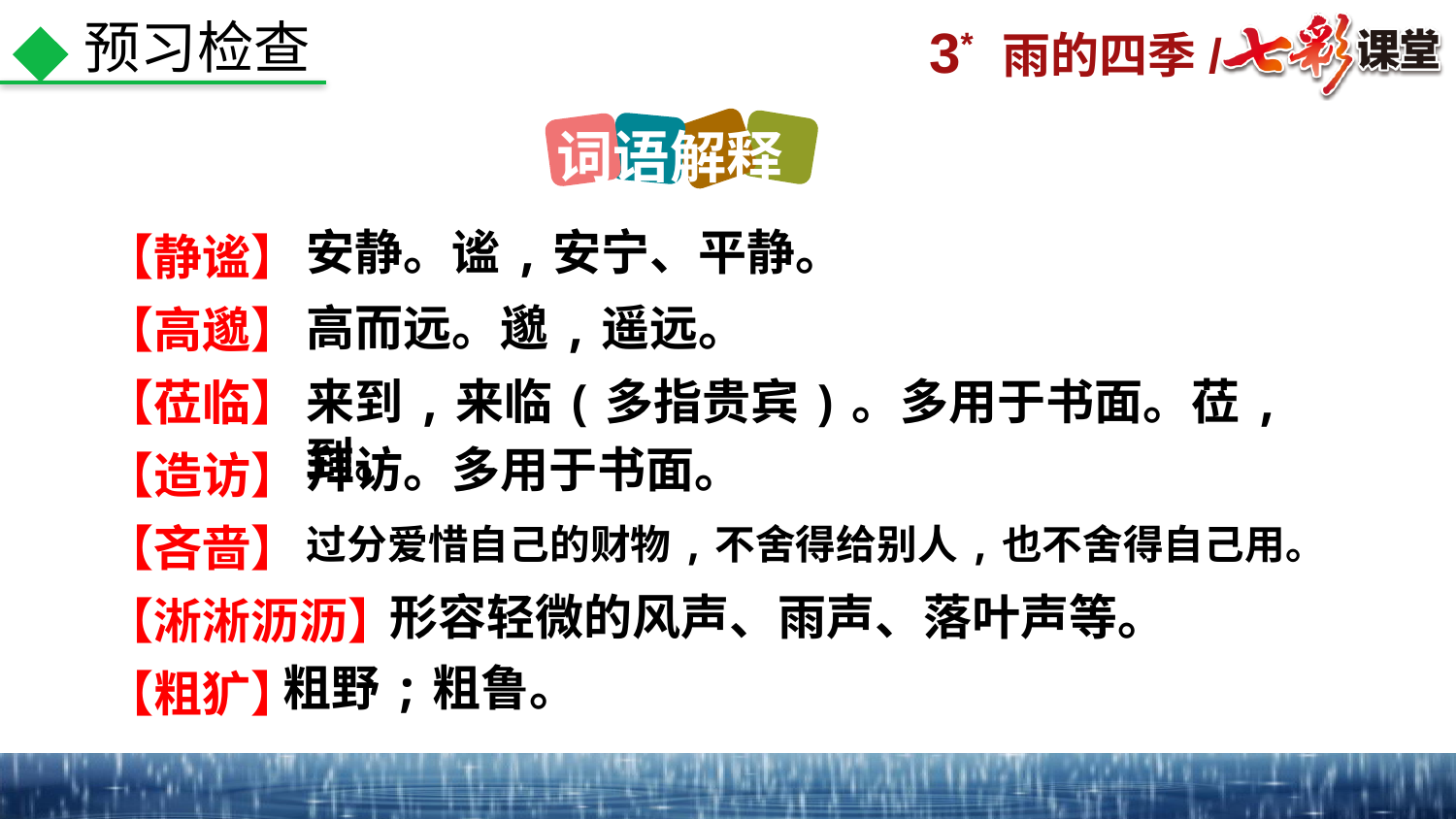

预习检查

词语解释

【静谧】
【高邈】
【莅临】
【造访】
【吝啬】
【淅淅沥沥】
【粗犷】
安静。谧,安宁、平静。
高而远。邈,遥远。
来到,来临(多指贵宾)。多用于书面。莅,到。
拜访。多用于书面。
过分爱惜自己的财物,不舍得给别人,也不舍得自己用。
形容轻微的风声、雨声、落叶声等。
粗野;粗鲁。